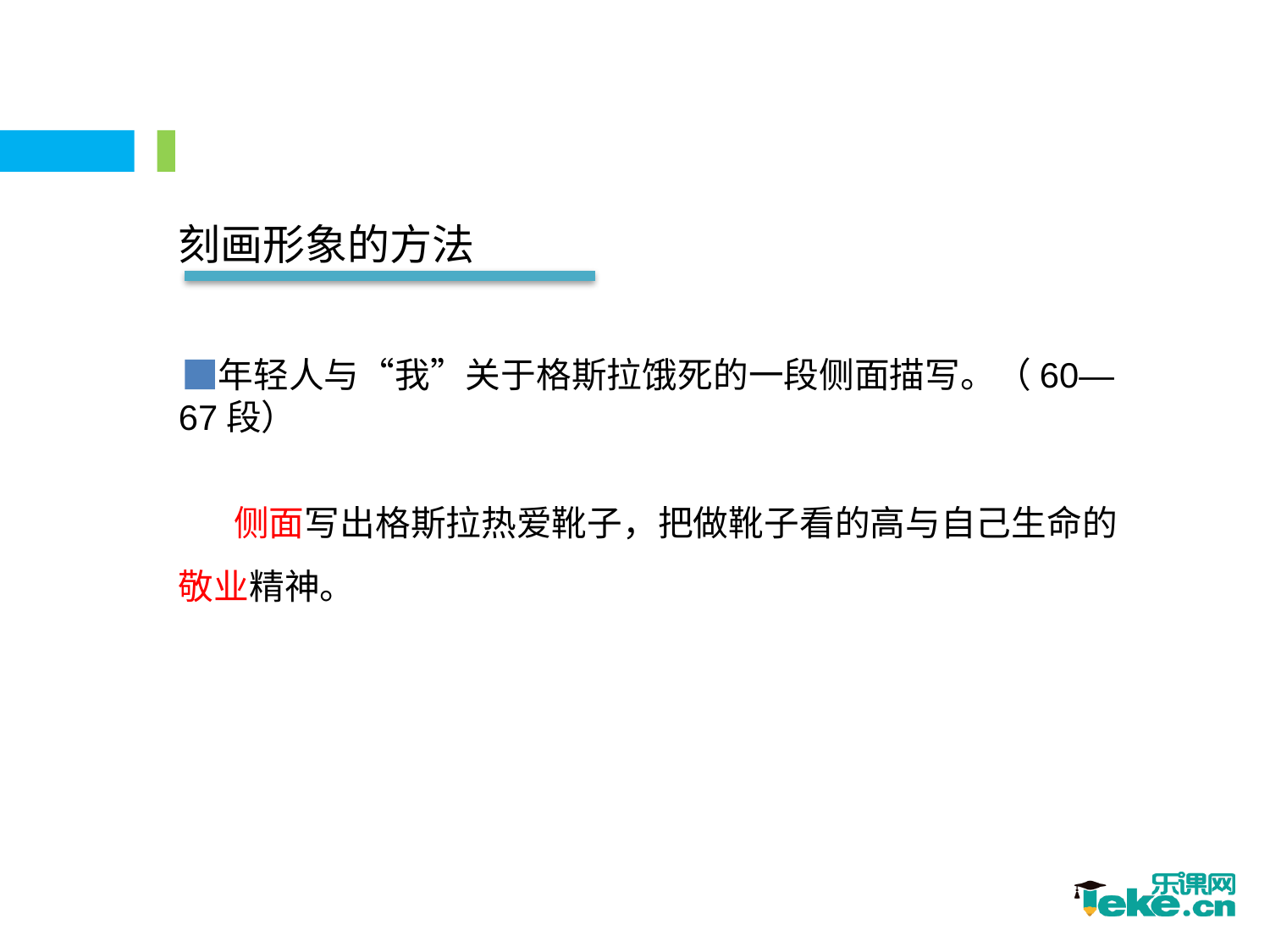

刻画形象的方法

    年轻人与“我”关于格斯拉饿死的一段侧面描写。（60—67段）

      侧面写出格斯拉热爱靴子，把做靴子看的高与自己生命的敬业精神。